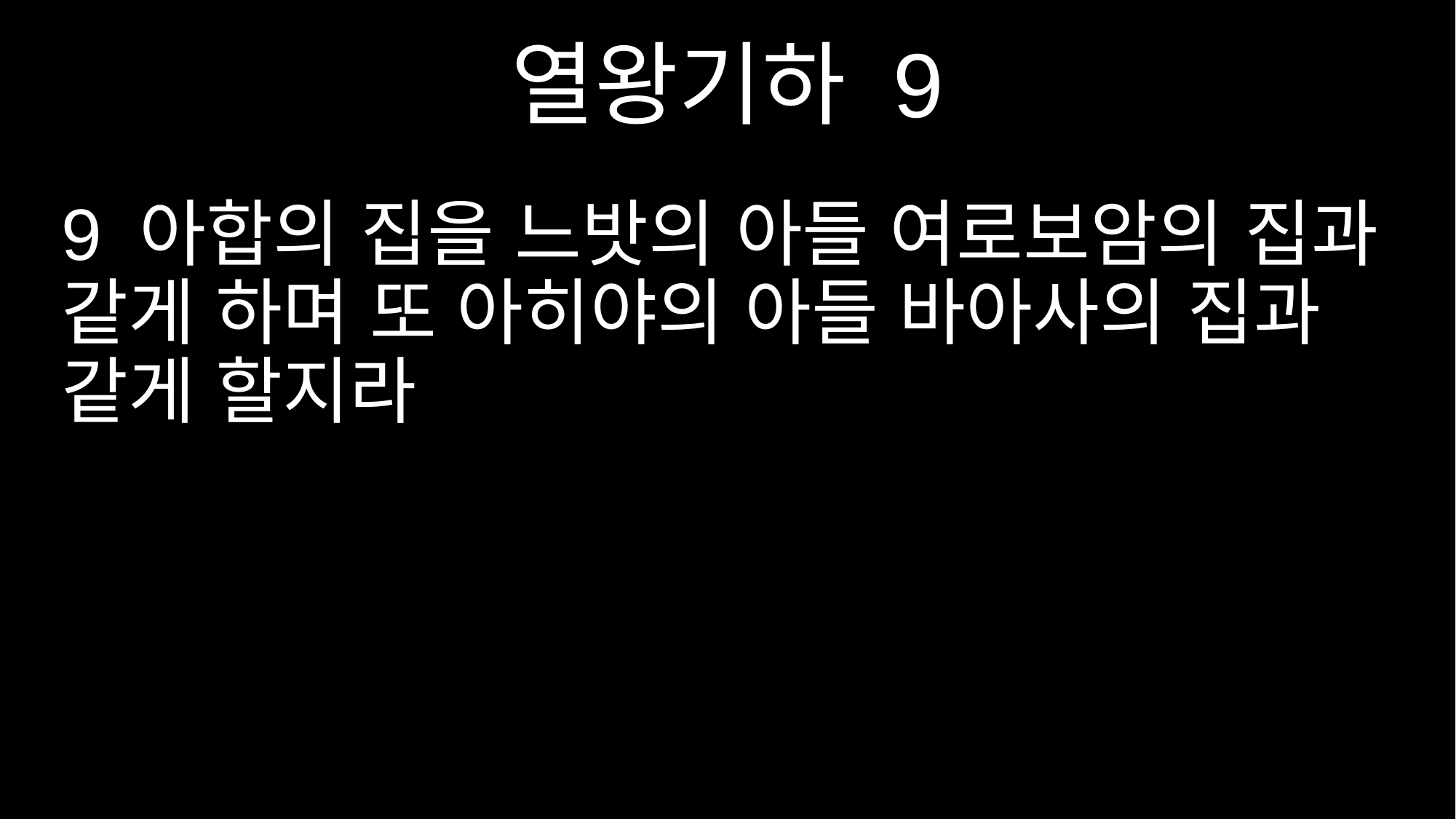

열왕기하 9
9 아합의 집을 느밧의 아들 여로보암의 집과 같게 하며 또 아히야의 아들 바아사의 집과 같게 할지라